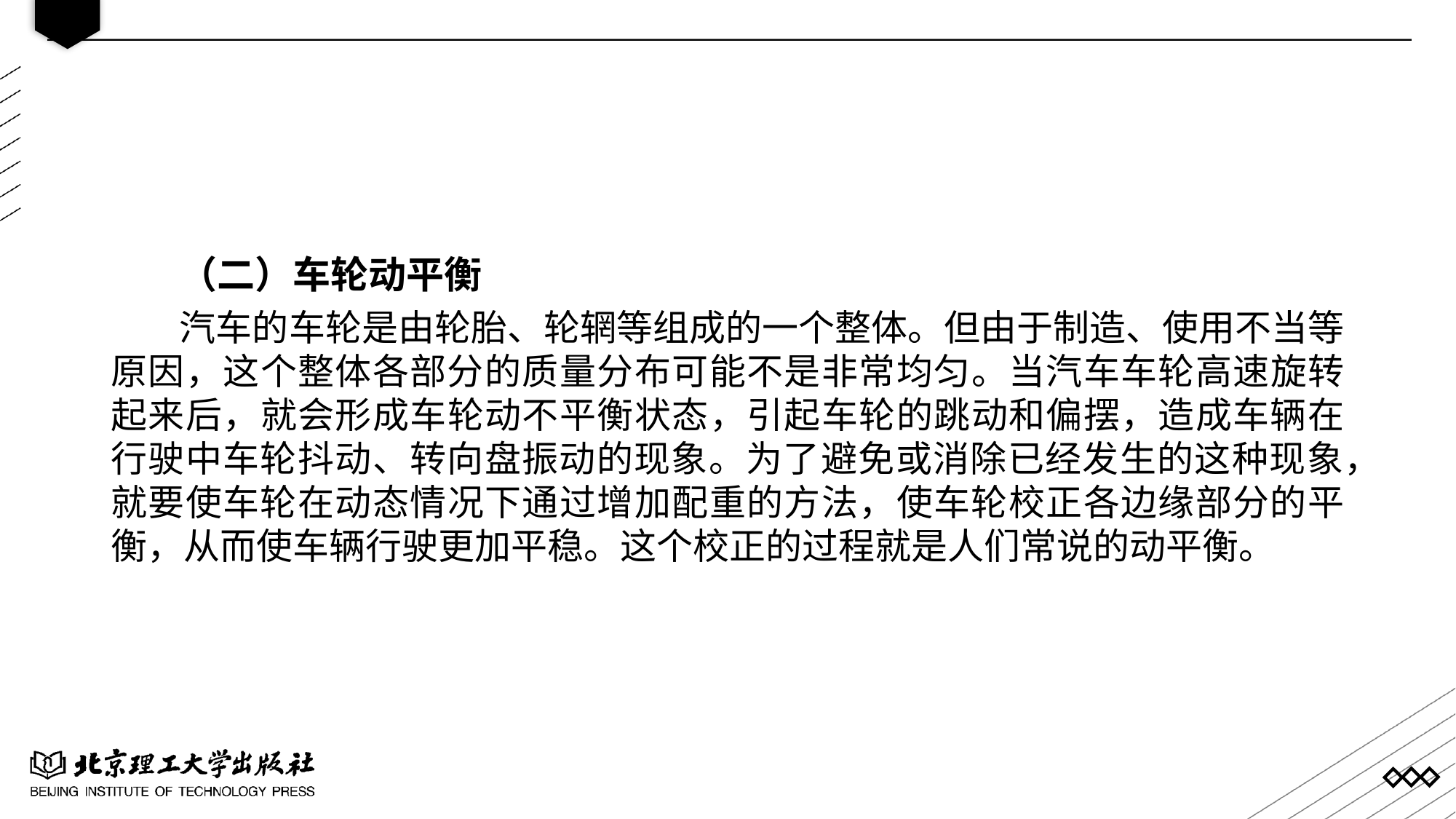

（二）车轮动平衡
汽车的车轮是由轮胎、轮辋等组成的一个整体。但由于制造、使用不当等原因，这个整体各部分的质量分布可能不是非常均匀。当汽车车轮高速旋转起来后，就会形成车轮动不平衡状态，引起车轮的跳动和偏摆，造成车辆在行驶中车轮抖动、转向盘振动的现象。为了避免或消除已经发生的这种现象，就要使车轮在动态情况下通过增加配重的方法，使车轮校正各边缘部分的平衡，从而使车辆行驶更加平稳。这个校正的过程就是人们常说的动平衡。